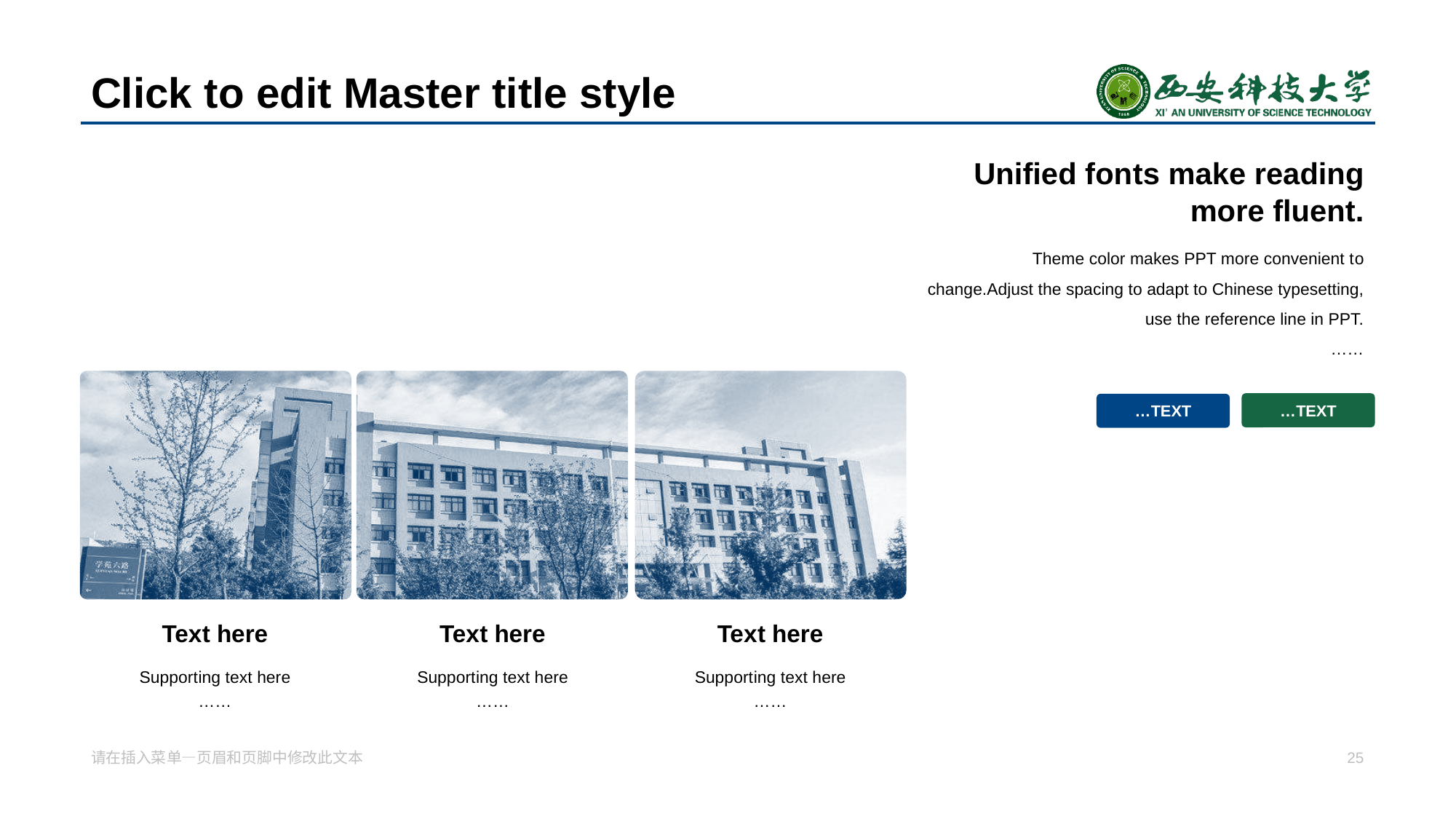

# Click to  edit Master title style
Unified fon ts make reading more fluent.
Theme color makes PPT more convenient t o change.Adjust the spacing to adapt to Chinese typesetting, use the reference line in PPT.
……

… TEXT
… TEXT
Tex t here
Tex t here
Tex t here
Support ing text here
……

Support ing text here
……

Support ing text here
……

请在插入菜 单—页眉和页脚中修改此文本
25